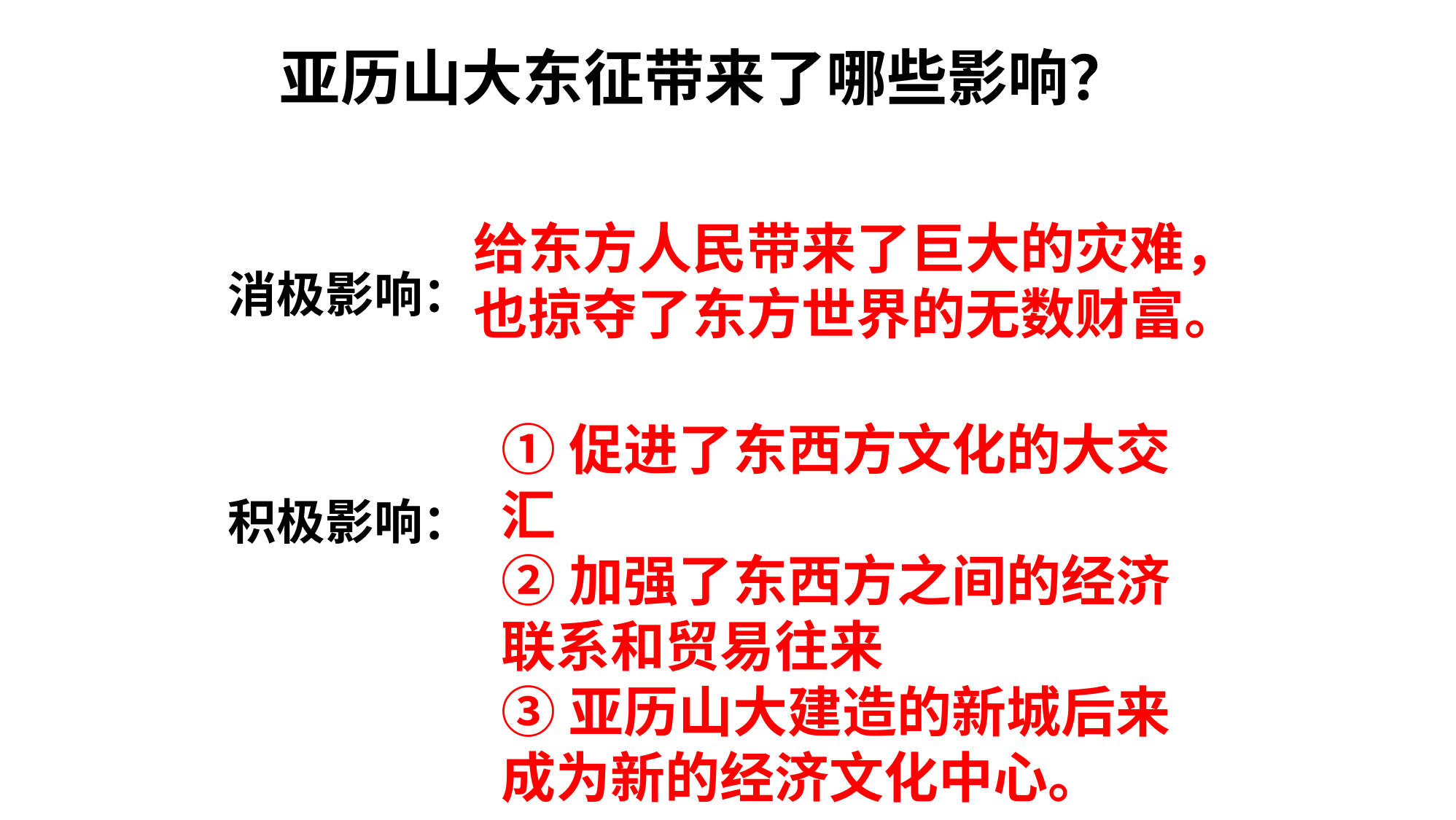

亚历山大东征带来了哪些影响？
给东方人民带来了巨大的灾难，也掠夺了东方世界的无数财富。
消极影响：
①促进了东西方文化的大交汇
②加强了东西方之间的经济联系和贸易往来
③亚历山大建造的新城后来成为新的经济文化中心。
积极影响：